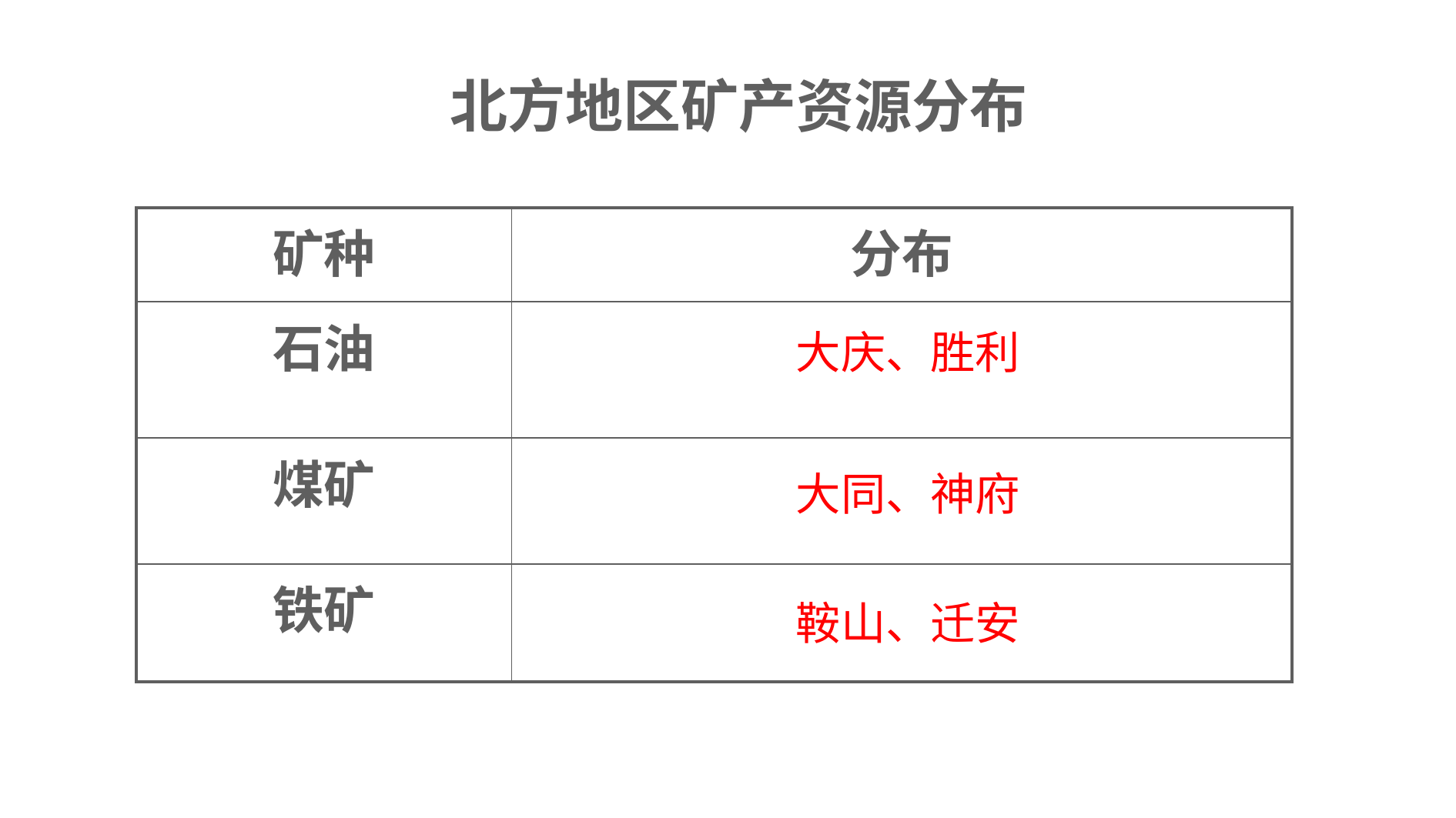

北方地区矿产资源分布
| 矿种 | 分布 |
| --- | --- |
| 石油 |  |
| 煤矿 |  |
| 铁矿 |  |
大庆、胜利
大同、神府
鞍山、迁安